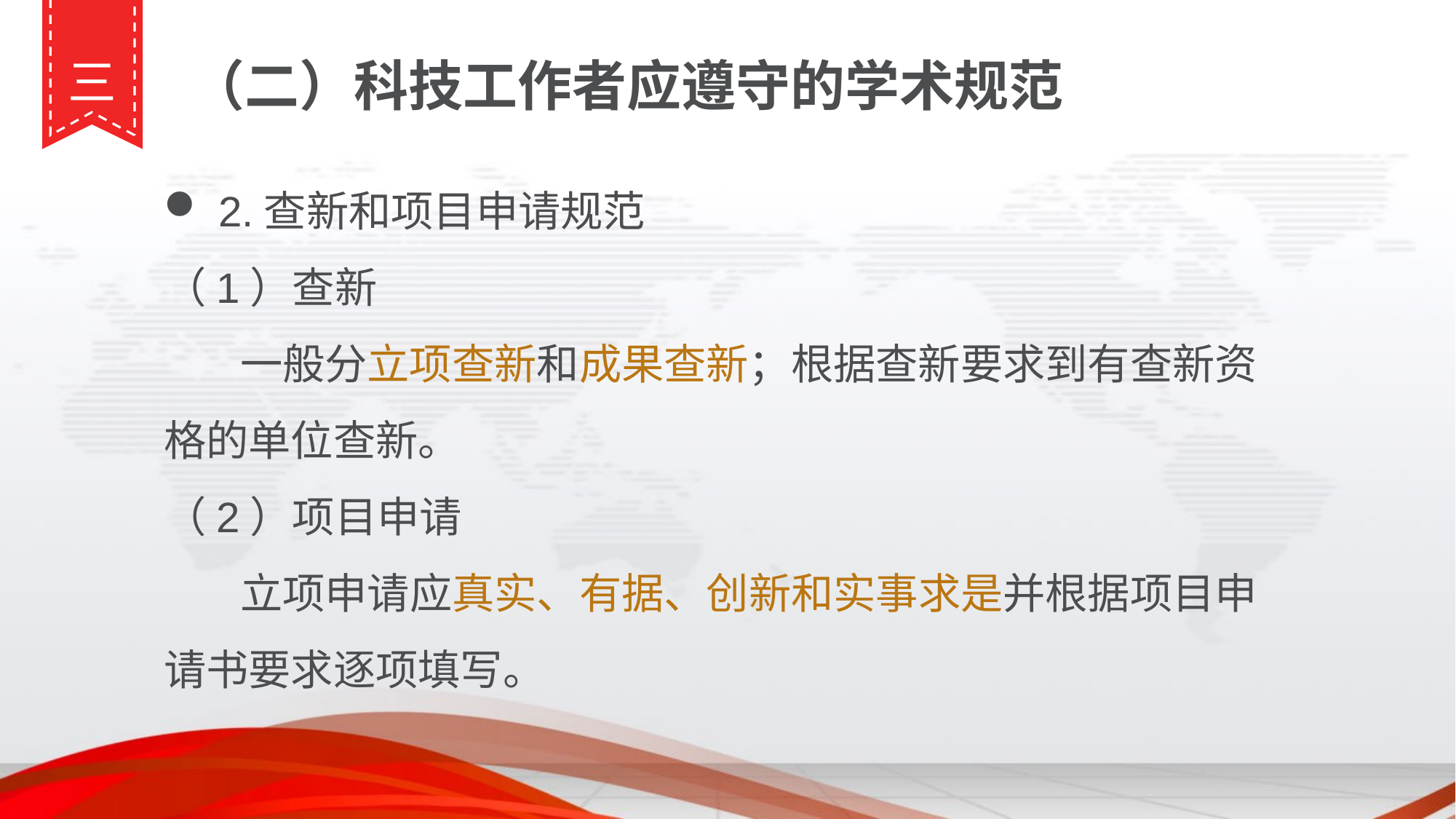

三
（二）科技工作者应遵守的学术规范
2.查新和项目申请规范
（1）查新
       一般分立项查新和成果查新；根据查新要求到有查新资格的单位查新。
（2）项目申请
       立项申请应真实、有据、创新和实事求是并根据项目申请书要求逐项填写。